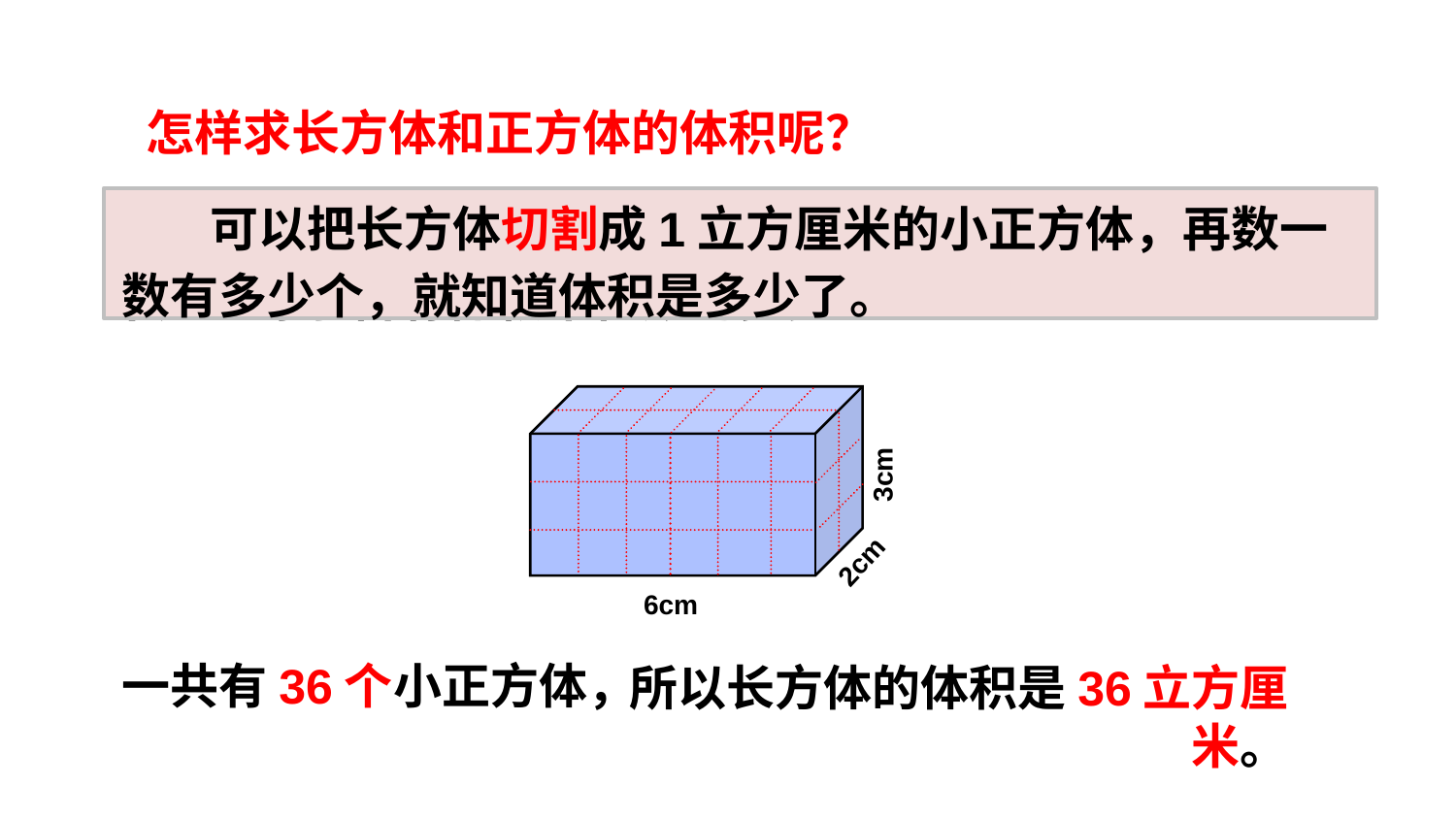

怎样求长方体和正方体的体积呢？
       可以把长方体切割成1立方厘米的小正方体，再数一数有多少个，就知道体积是多少了。

        面积的大小等于含有面积单位数的多少，体积的大小是不是也等于含有体积单位数的多少？
3cm

2cm
6cm

一共有36个小正方体，
所以长方体的体积是36立方厘米。